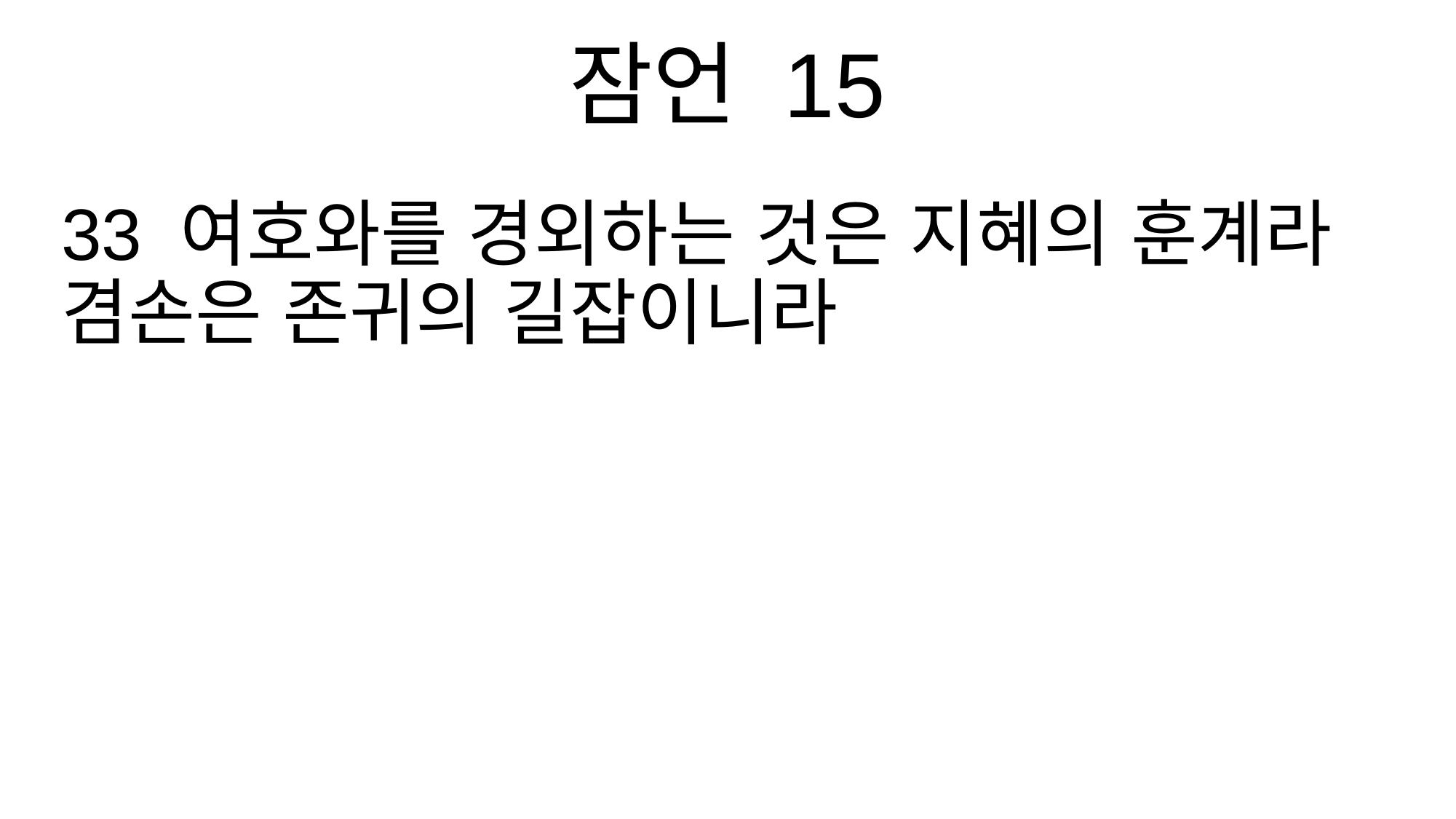

잠언 15
33 여호와를 경외하는 것은 지혜의 훈계라 겸손은 존귀의 길잡이니라